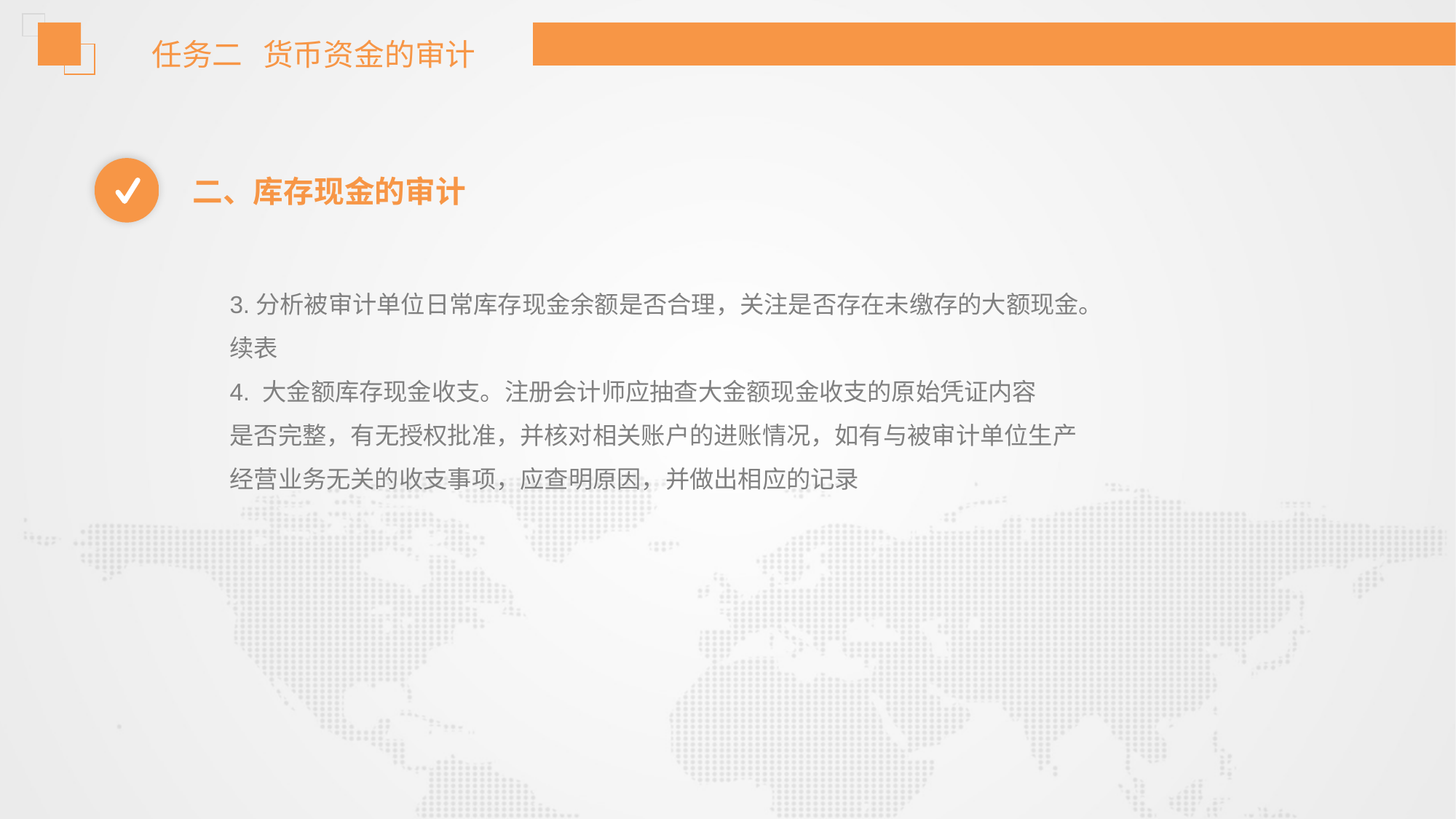

任务二   货币资金的审计

二、库存现金的审计
3.分析被审计单位日常库存现金余额是否合理，关注是否存在未缴存的大额现金。
续表
4. 大金额库存现金收支。注册会计师应抽查大金额现金收支的原始凭证内容
是否完整，有无授权批准，并核对相关账户的进账情况，如有与被审计单位生产
经营业务无关的收支事项，应查明原因，并做出相应的记录